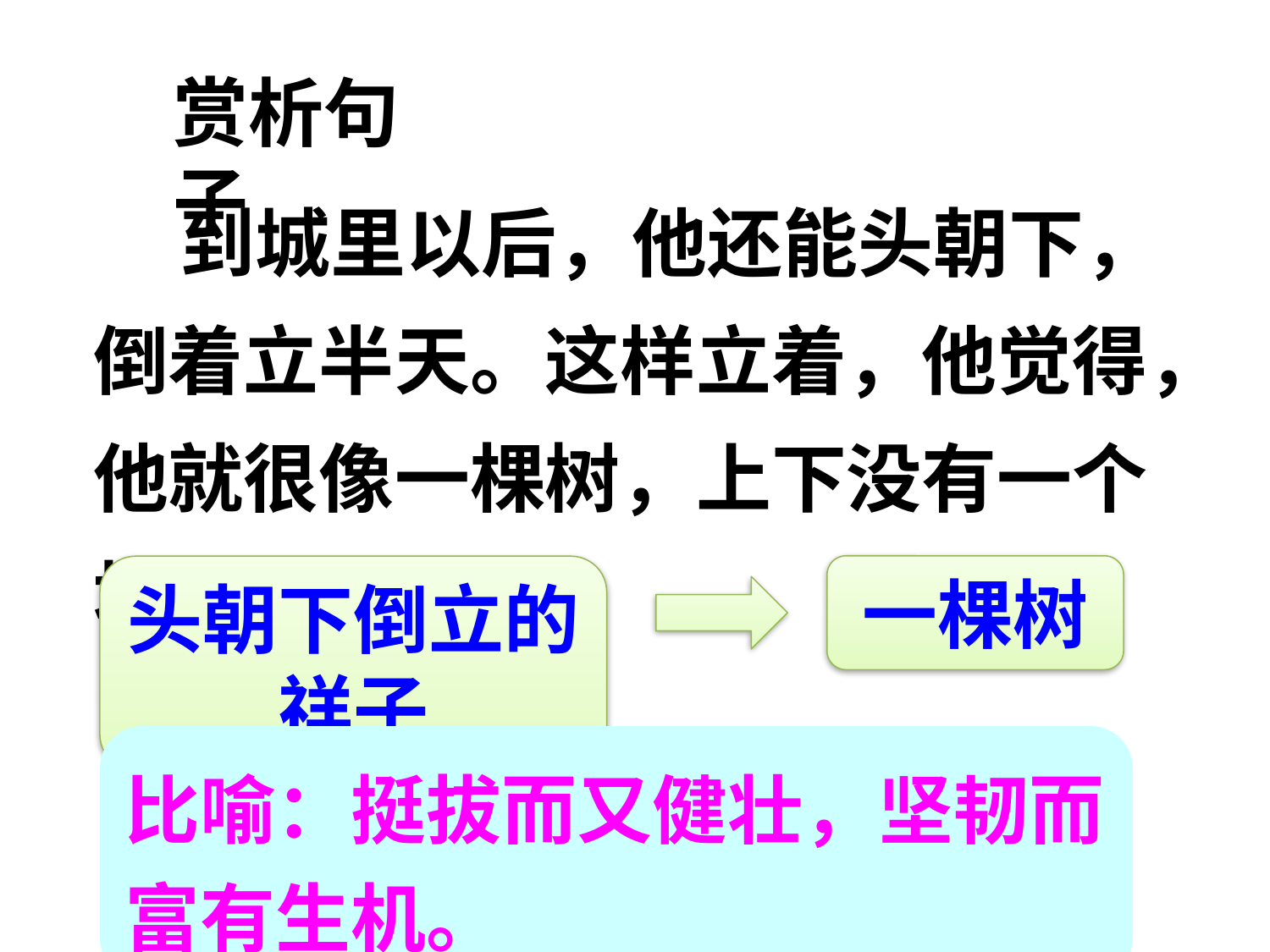

赏析句子
    到城里以后，他还能头朝下，倒着立半天。这样立着，他觉得，他就很像一棵树，上下没有一个地方不挺脱的。
一棵树
头朝下倒立的祥子

比喻：挺拔而又健壮，坚韧而富有生机。